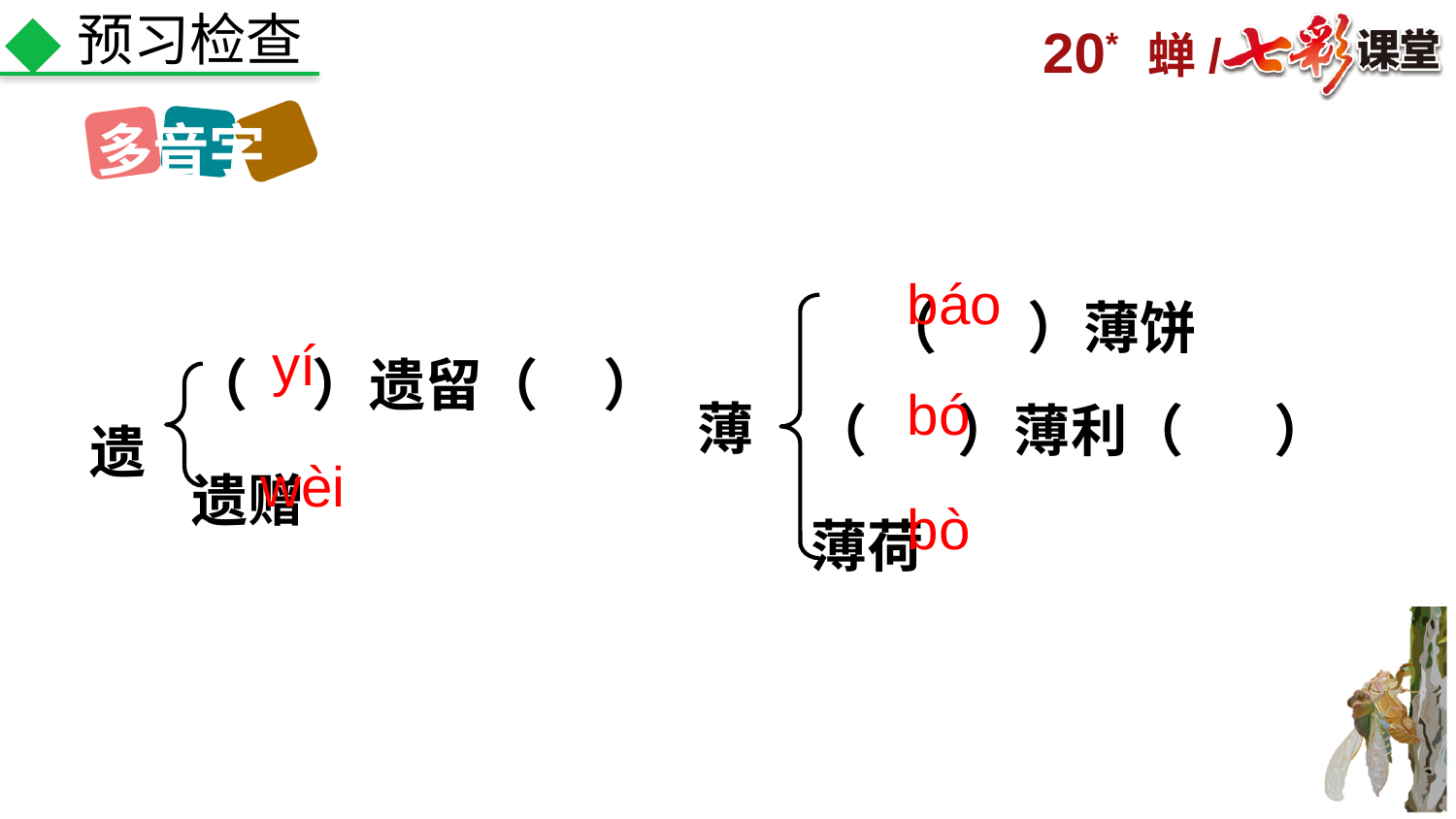

预习检查

多音字

（       ）薄饼
báo
（     ）遗留（     ）遗赠

yí
（       ）薄利（       ）薄荷
薄

bó
遗
wèi
bò